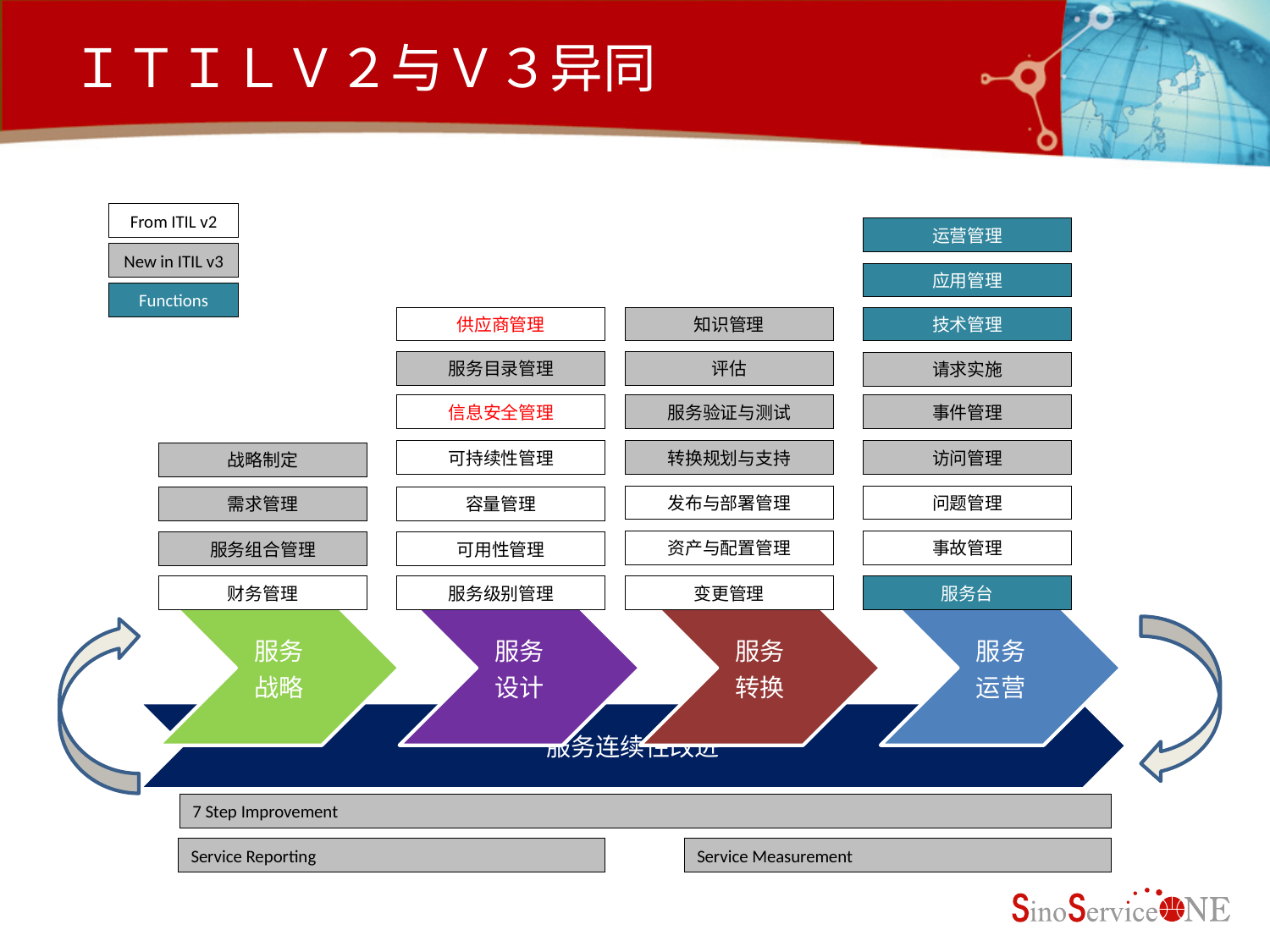

ＩＴＩＬＶ２与Ｖ３异同
From ITIL v2
运营管理
New in ITIL v3
应用管理
Functions
供应商管理
知识管理
技术管理
服务目录管理
评估
请求实施
信息安全管理
服务验证与测试
事件管理
可持续性管理
转换规划与支持
访问管理
战略制定
发布与部署管理
问题管理
需求管理
容量管理
资产与配置管理
事故管理
服务组合管理
可用性管理
财务管理
服务级别管理
变更管理
服务台
服务战略
服务设计
服务转换
服务运营

服务连续性改进
7 Step Improvement
Service Reporting
Service Measurement